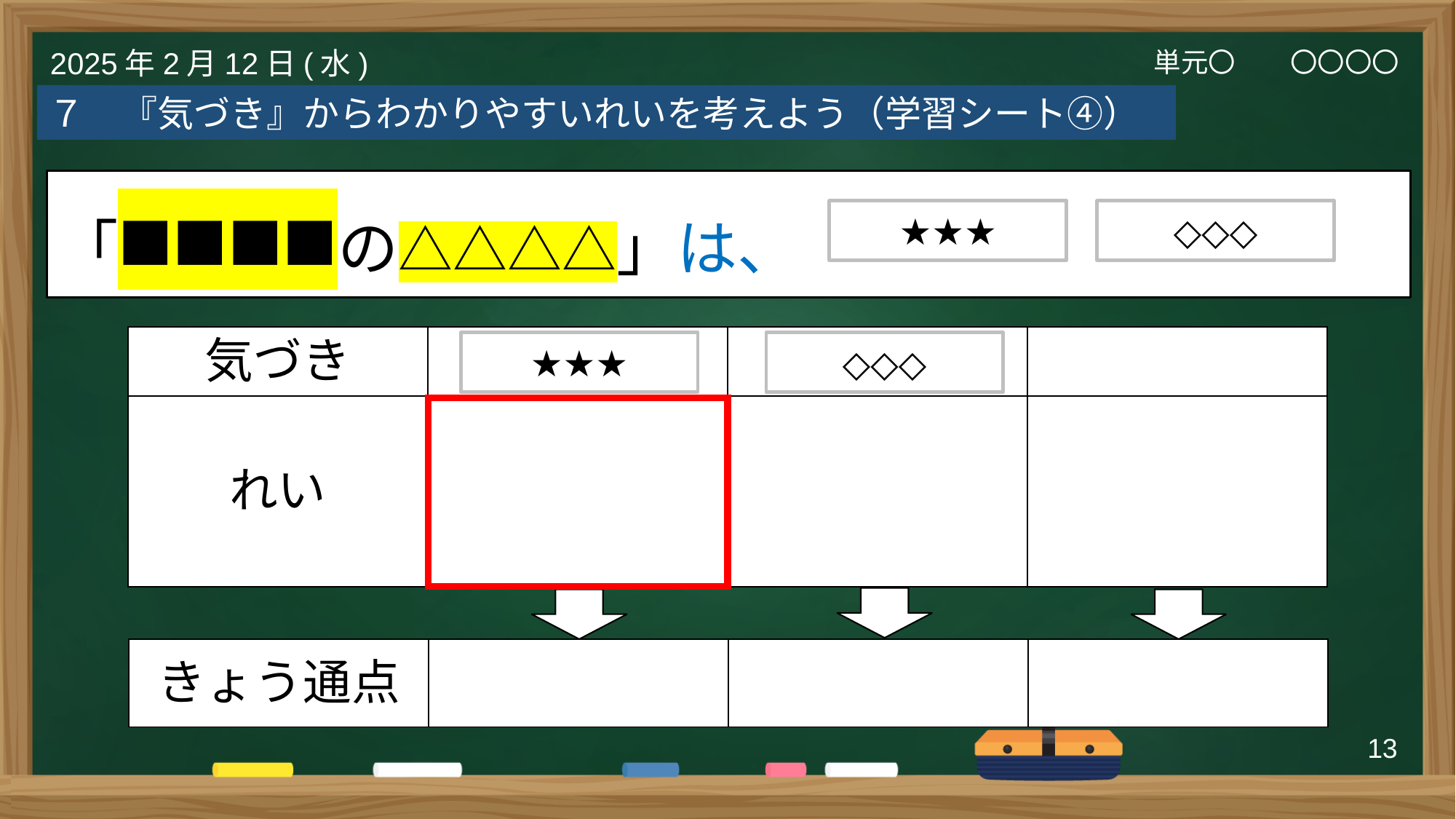

単元〇　　〇〇〇〇
2025年2月12日(水)
７　『気づき』からわかりやすいれいを考えよう（学習シート④）
「■■■■の△△△△」は、
★★★
◇◇◇
| 気づき |  |  |  |
| --- | --- | --- | --- |
| れい |  |  |  |
★★★
◇◇◇

| きょう通点 |  |  |  |
| --- | --- | --- | --- |
13